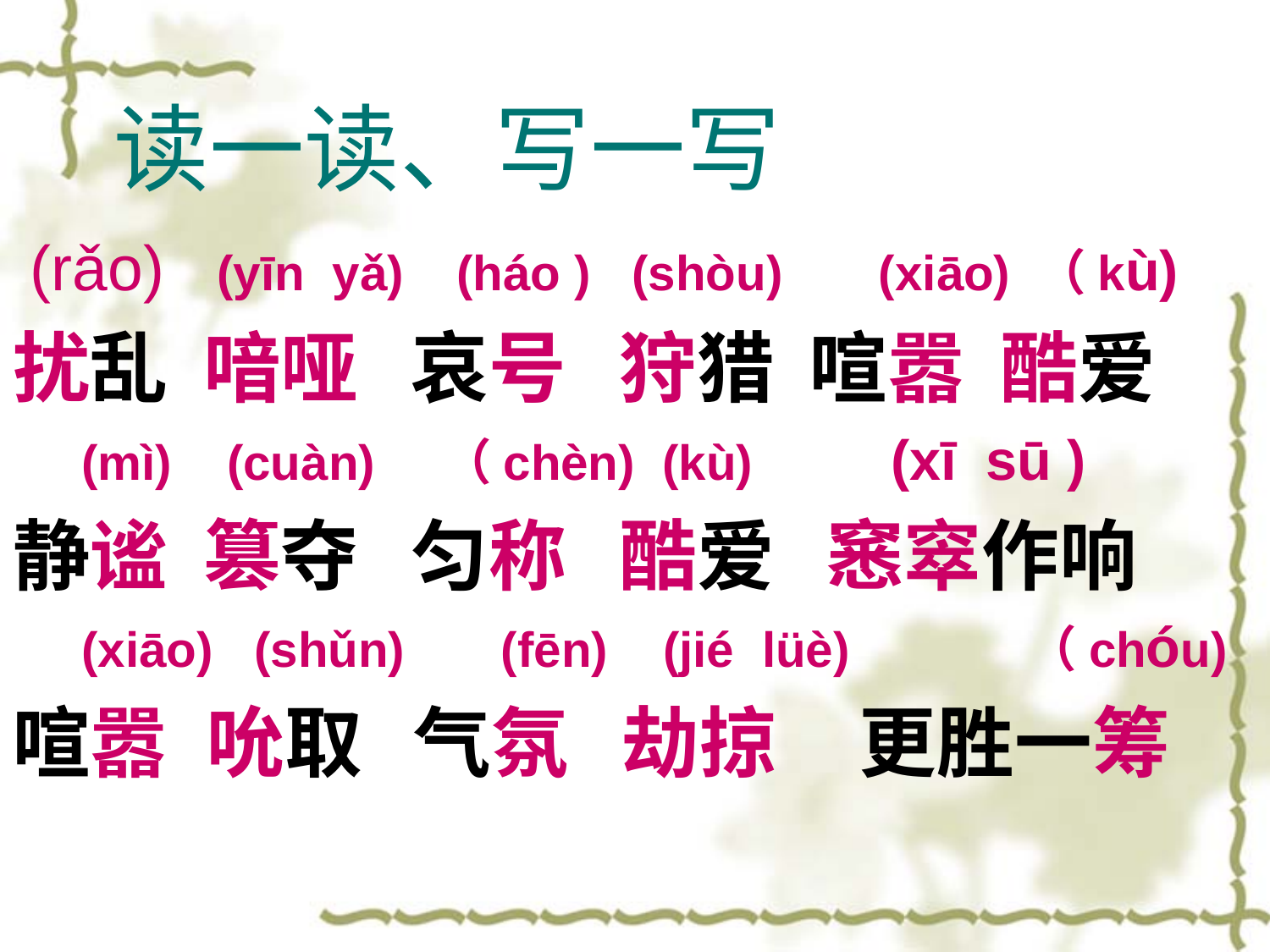

# 读一读、写一写
 (rǎo)   (yīn  yǎ)   (háo )   (shòu)       (xiāo) （kù)
扰乱  喑哑   哀号   狩猎  喧嚣  酷爱
     (mì)    (cuàn)    （chèn)  (kù)          (xī  sū )
静谧  篡夺   匀称   酷爱    窸窣作响
     (xiāo)   (shǔn)       (fēn)    (jié  lüè)            （chóu)
喧嚣   吮取    气氛   劫掠      更胜一筹